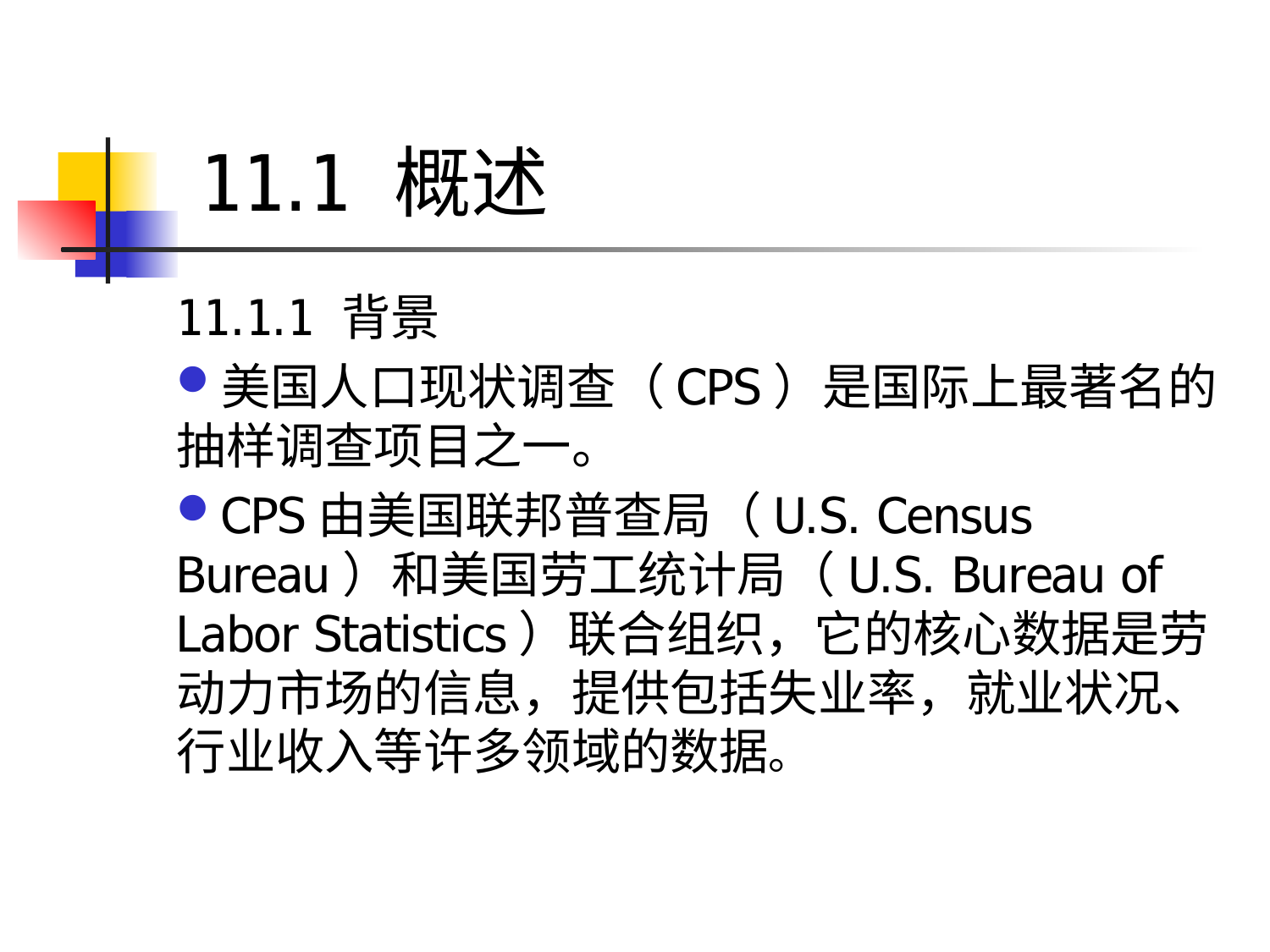

# 11.1 概述
11.1.1 背景
美国人口现状调查（CPS）是国际上最著名的抽样调查项目之一。
CPS由美国联邦普查局（U.S. Census Bureau）和美国劳工统计局（U.S. Bureau of Labor Statistics）联合组织，它的核心数据是劳动力市场的信息，提供包括失业率，就业状况、行业收入等许多领域的数据。